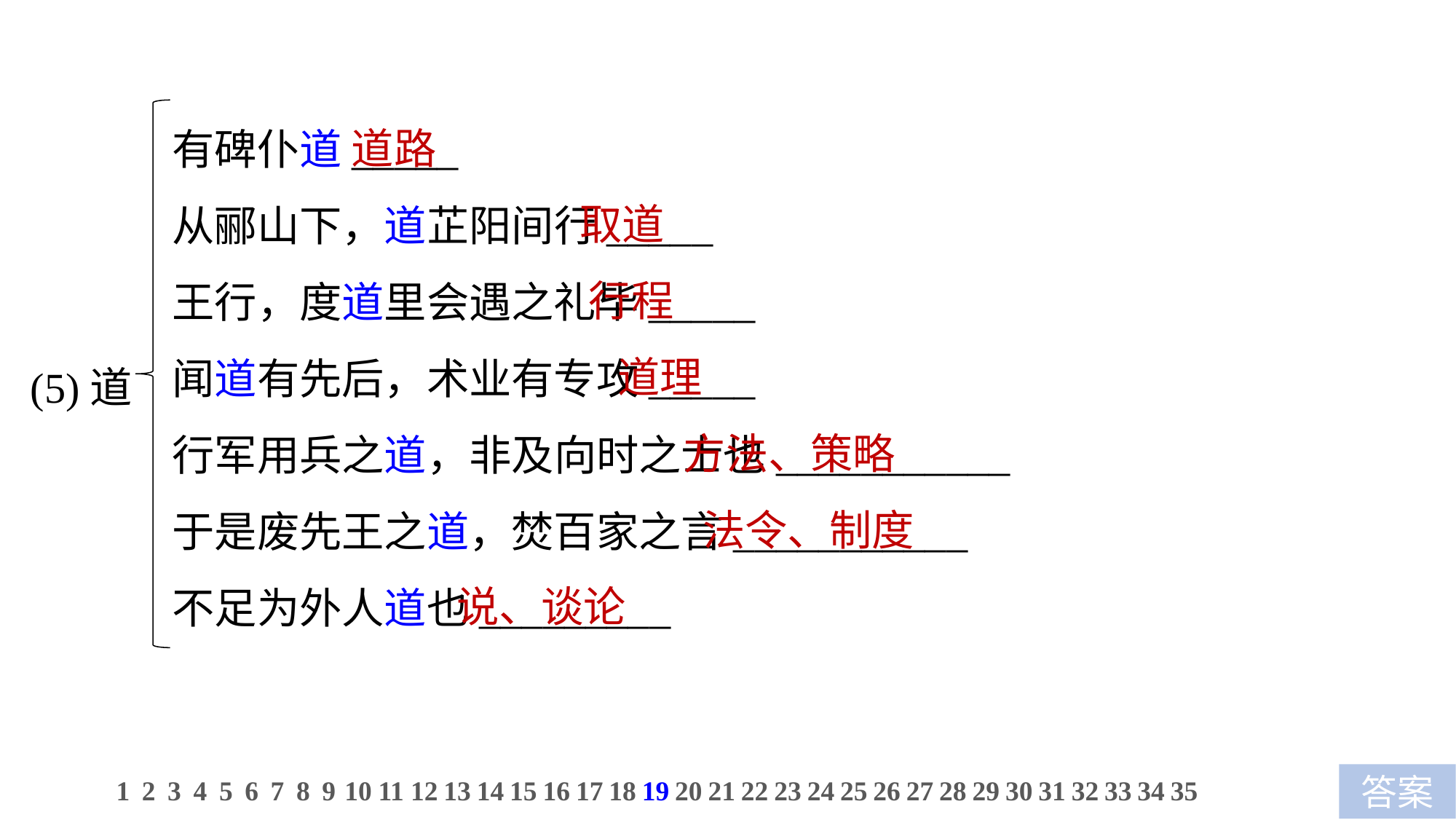

道路
                       取道
                        行程
                           道理
                                  方法、策略
                                    法令、制度
          说、谈论
有碑仆道_____
从郦山下，道芷阳间行_____
王行，度道里会遇之礼毕_____
闻道有先后，术业有专攻_____
行军用兵之道，非及向时之士也___________
于是废先王之道，焚百家之言___________
不足为外人道也_________

(5)道
1
2
3
4
5
6
7
8
9
10
11
12
13
14
15
16
17
18
19
20
21
22
23
24
25
26
27
28
29
30
31
32
33
34
35
答案